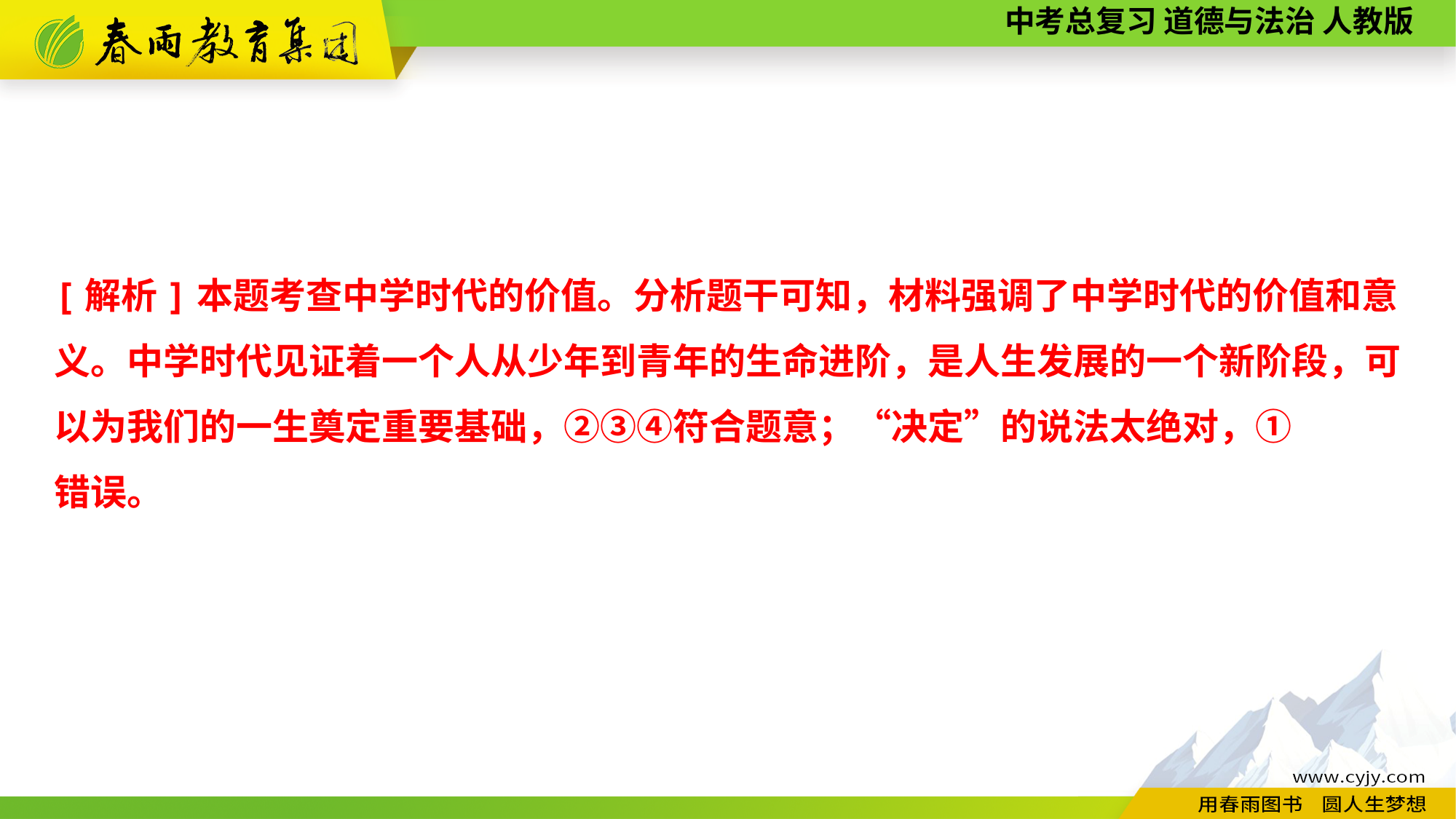

[解析]本题考查中学时代的价值。分析题干可知，材料强调了中学时代的价值和意义。中学时代见证着一个人从少年到青年的生命进阶，是人生发展的一个新阶段，可以为我们的一生奠定重要基础，②③④符合题意；“决定”的说法太绝对，①
错误。